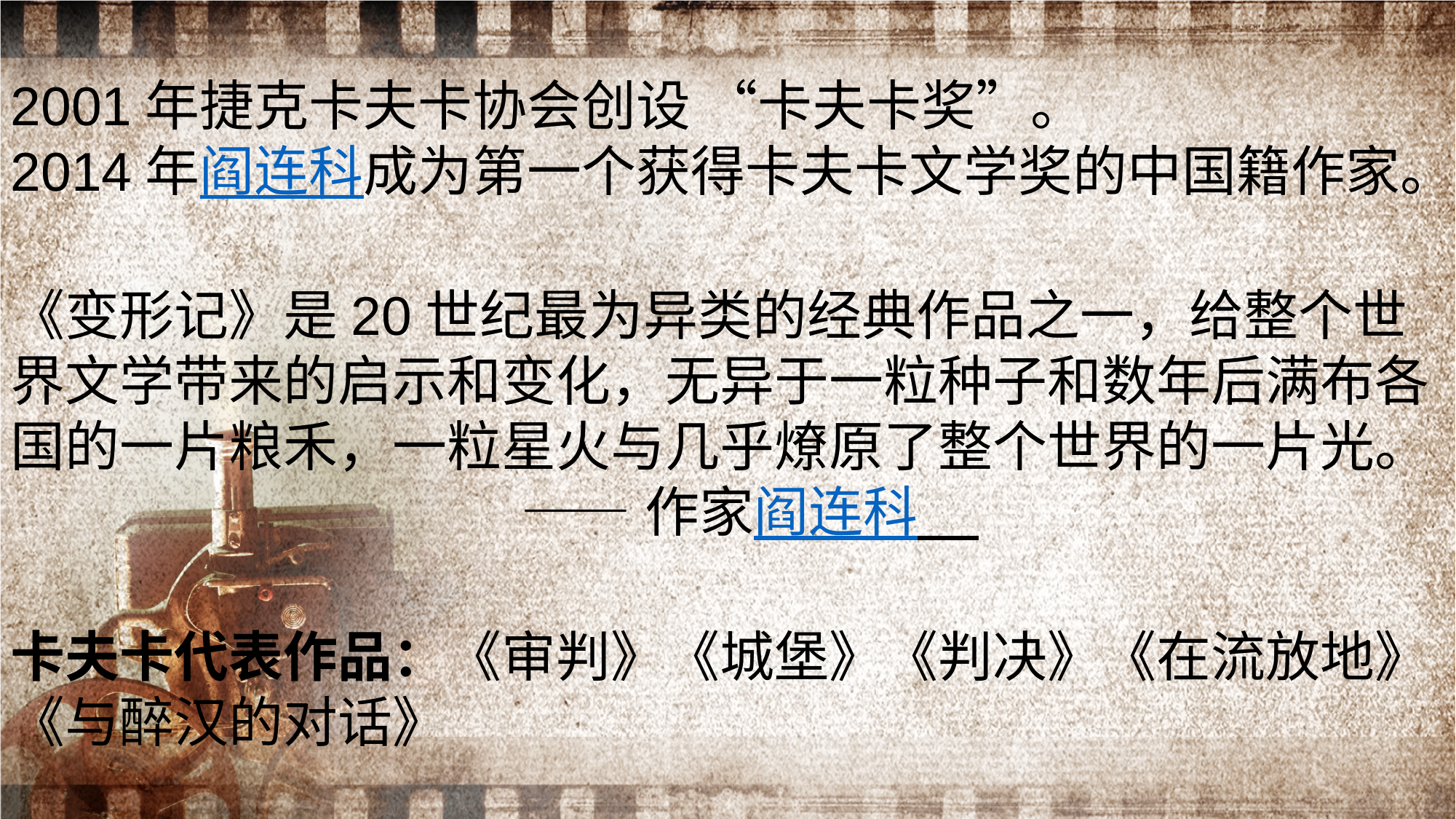

2001年捷克卡夫卡协会创设 “卡夫卡奖”。
2014年阎连科成为第一个获得卡夫卡文学奖的中国籍作家。

《变形记》是20世纪最为异类的经典作品之一，给整个世界文学带来的启示和变化，无异于一粒种子和数年后满布各国的一片粮禾，一粒星火与几乎燎原了整个世界的一片光。
                                          ——作家阎连科

卡夫卡代表作品：《审判》《城堡》《判决》《在流放地》《与醉汉的对话》